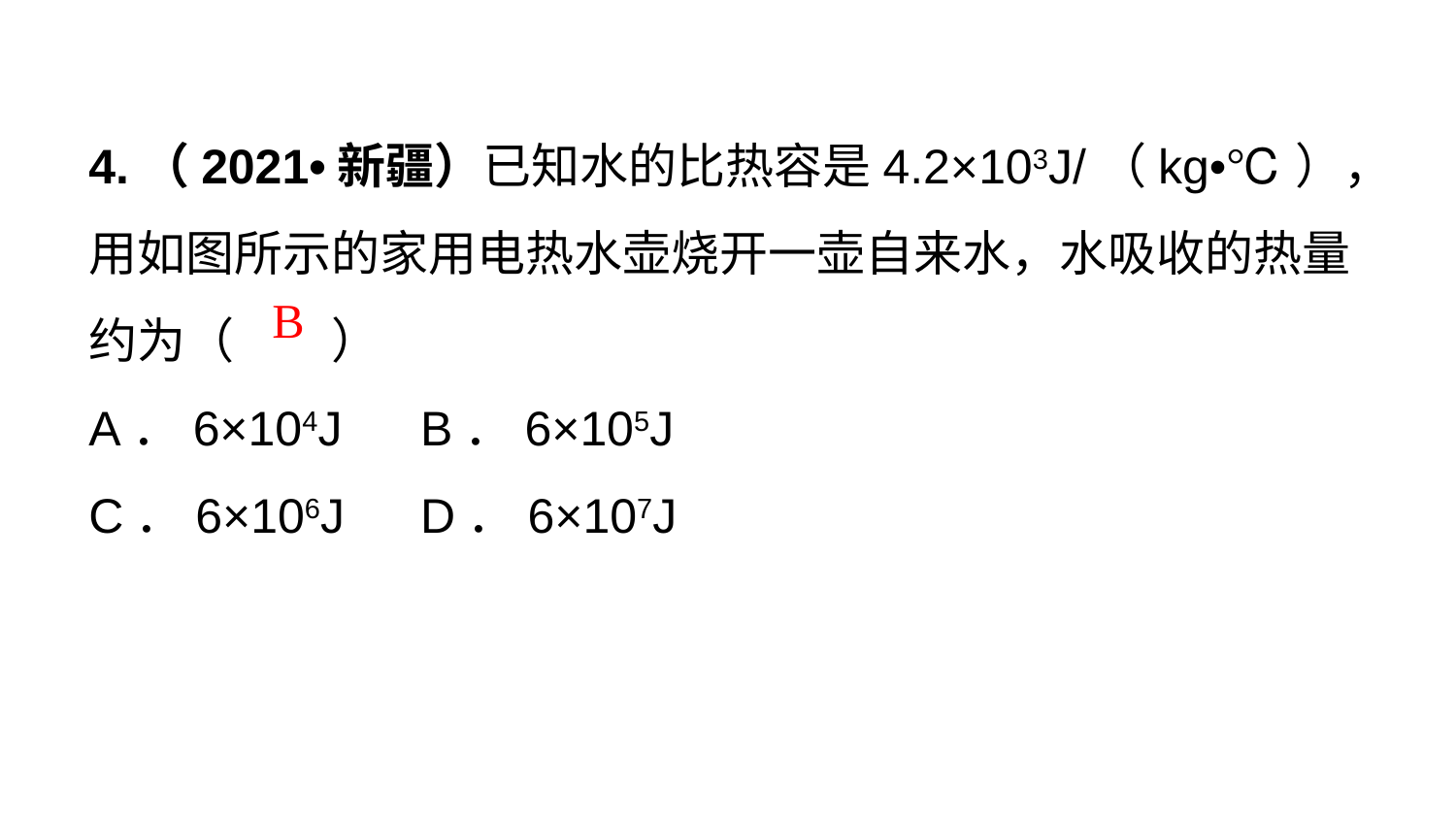

4.（2021•新疆）已知水的比热容是4.2×103J/（kg•℃），用如图所示的家用电热水壶烧开一壶自来水，水吸收的热量约为（　　）
A．6×104J	   B．6×105J
C．6×106J	   D．6×107J
B